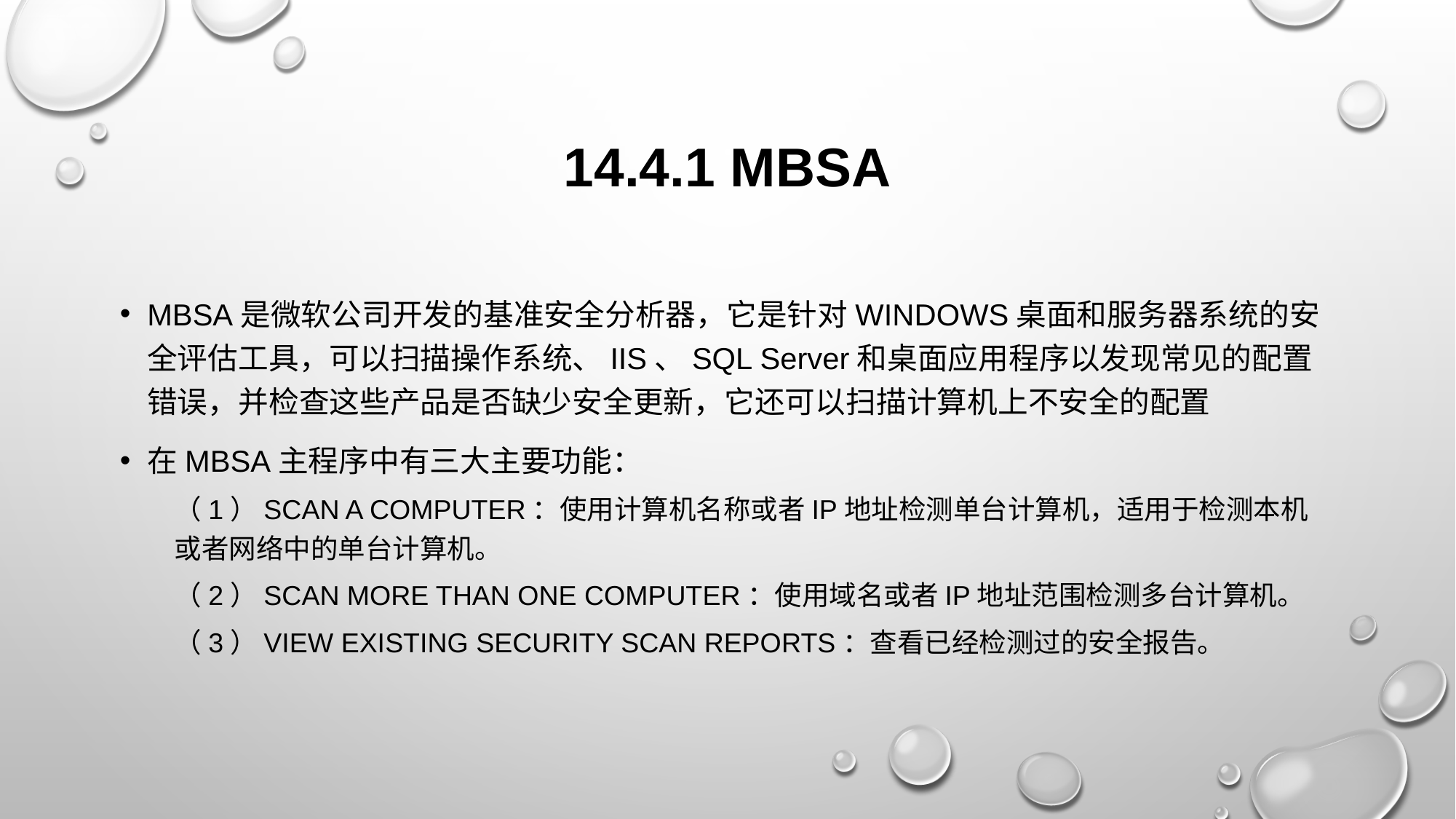

# 14.4.1 MBSA
MBSA是微软公司开发的基准安全分析器，它是针对Windows桌面和服务器系统的安全评估工具，可以扫描操作系统、IIS、SQL Server和桌面应用程序以发现常见的配置错误，并检查这些产品是否缺少安全更新，它还可以扫描计算机上不安全的配置
在MBSA主程序中有三大主要功能：
（1）Scan a computer：使用计算机名称或者IP地址检测单台计算机，适用于检测本机或者网络中的单台计算机。
（2）Scan more than one computer：使用域名或者IP地址范围检测多台计算机。
（3）View existing security scan reports：查看已经检测过的安全报告。